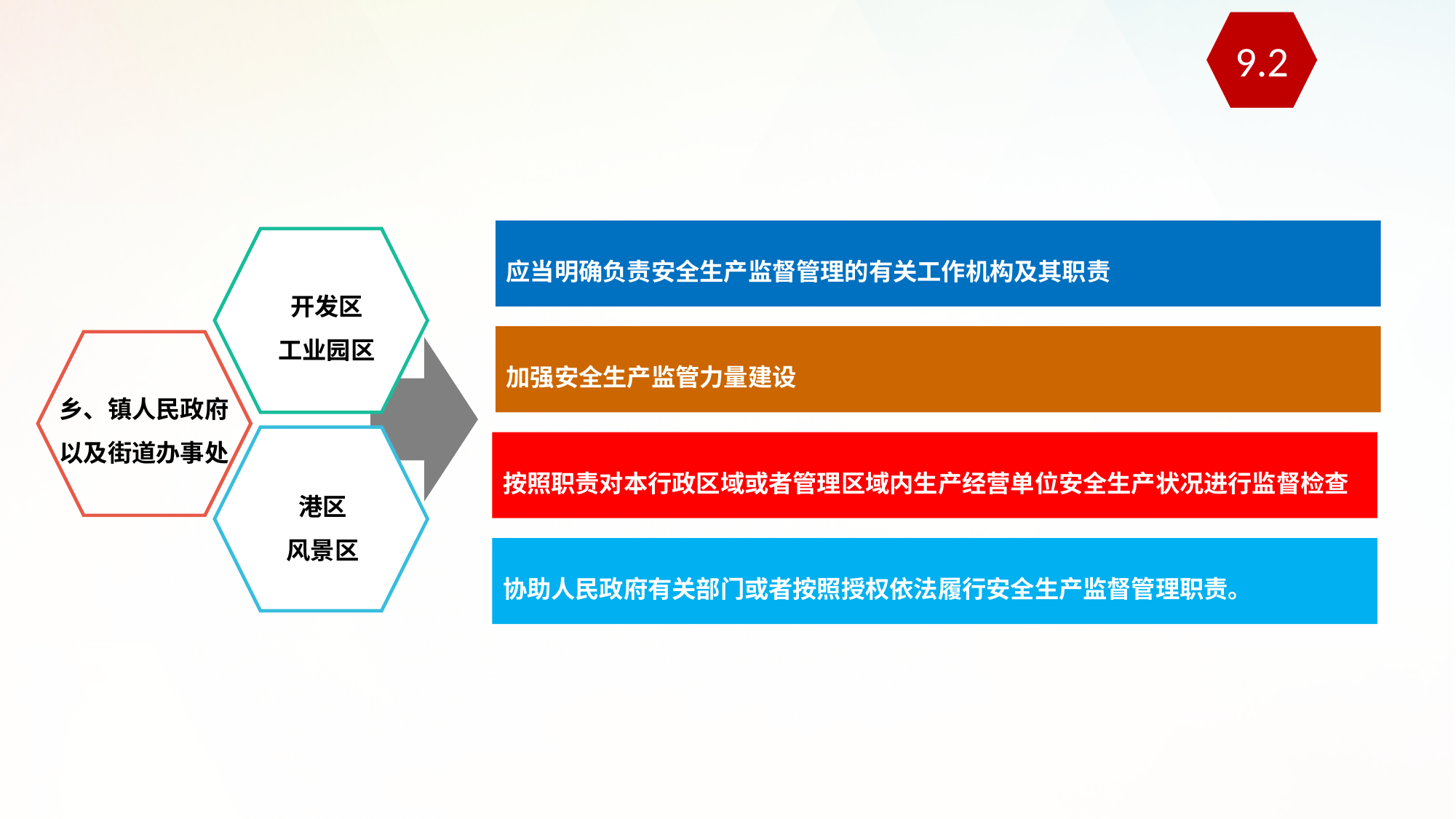

9.2
应当明确负责安全生产监督管理的有关工作机构及其职责

开发区
工业园区
加强安全生产监管力量建设

乡、镇人民政府
以及街道办事处

按照职责对本行政区域或者管理区域内生产经营单位安全生产状况进行监督检查
港区
风景区
协助人民政府有关部门或者按照授权依法履行安全生产监督管理职责。